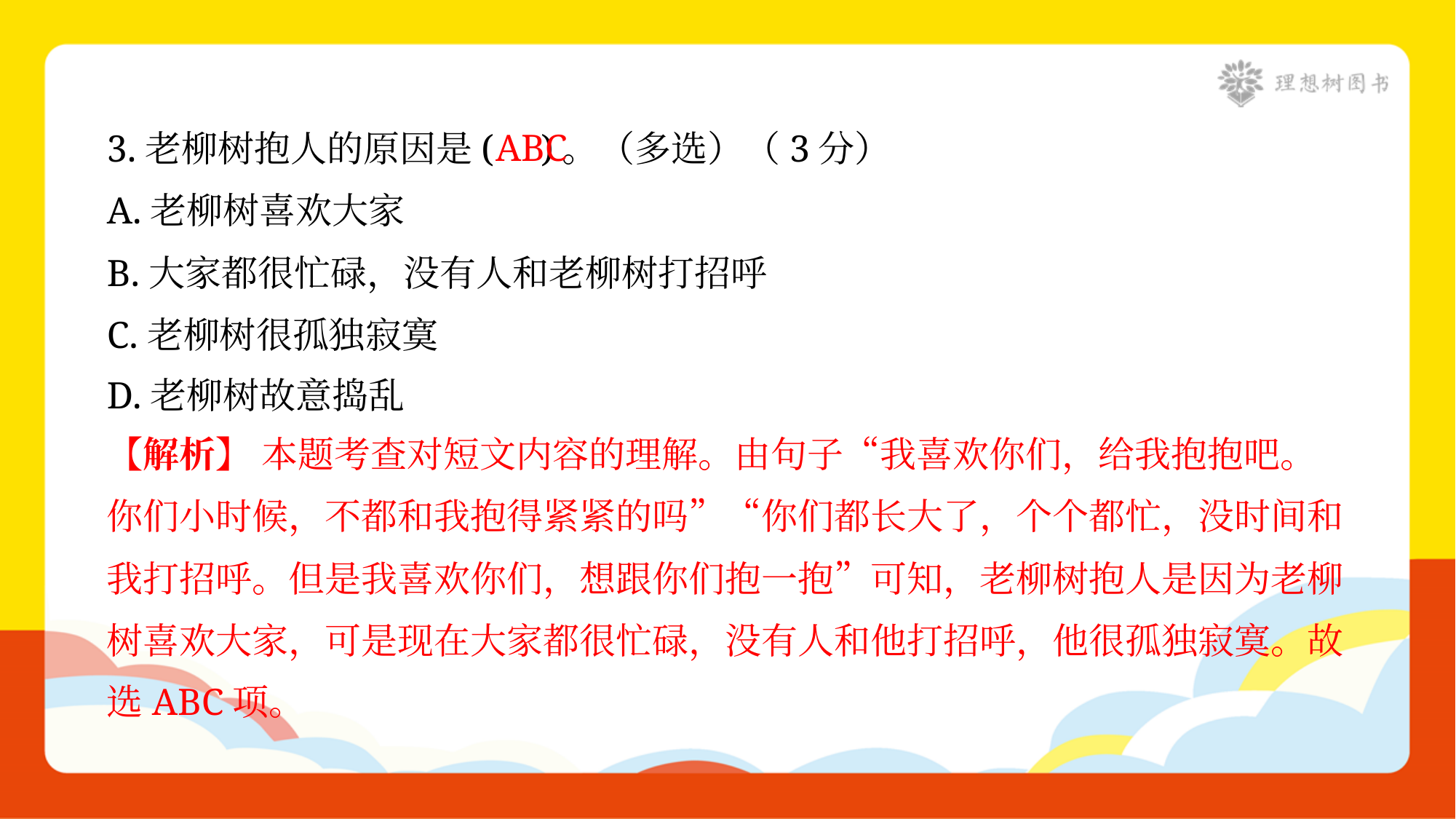

3.老柳树抱人的原因是(     )。（多选）（3分）
A.老柳树喜欢大家
B.大家都很忙碌，没有人和老柳树打招呼
C.老柳树很孤独寂寞
D.老柳树故意捣乱
ABC
【解析】 本题考查对短文内容的理解。由句子“我喜欢你们，给我抱抱吧。
你们小时候，不都和我抱得紧紧的吗”“你们都长大了，个个都忙，没时间和
我打招呼。但是我喜欢你们，想跟你们抱一抱”可知，老柳树抱人是因为老柳
树喜欢大家，可是现在大家都很忙碌，没有人和他打招呼，他很孤独寂寞。故
选ABC项。